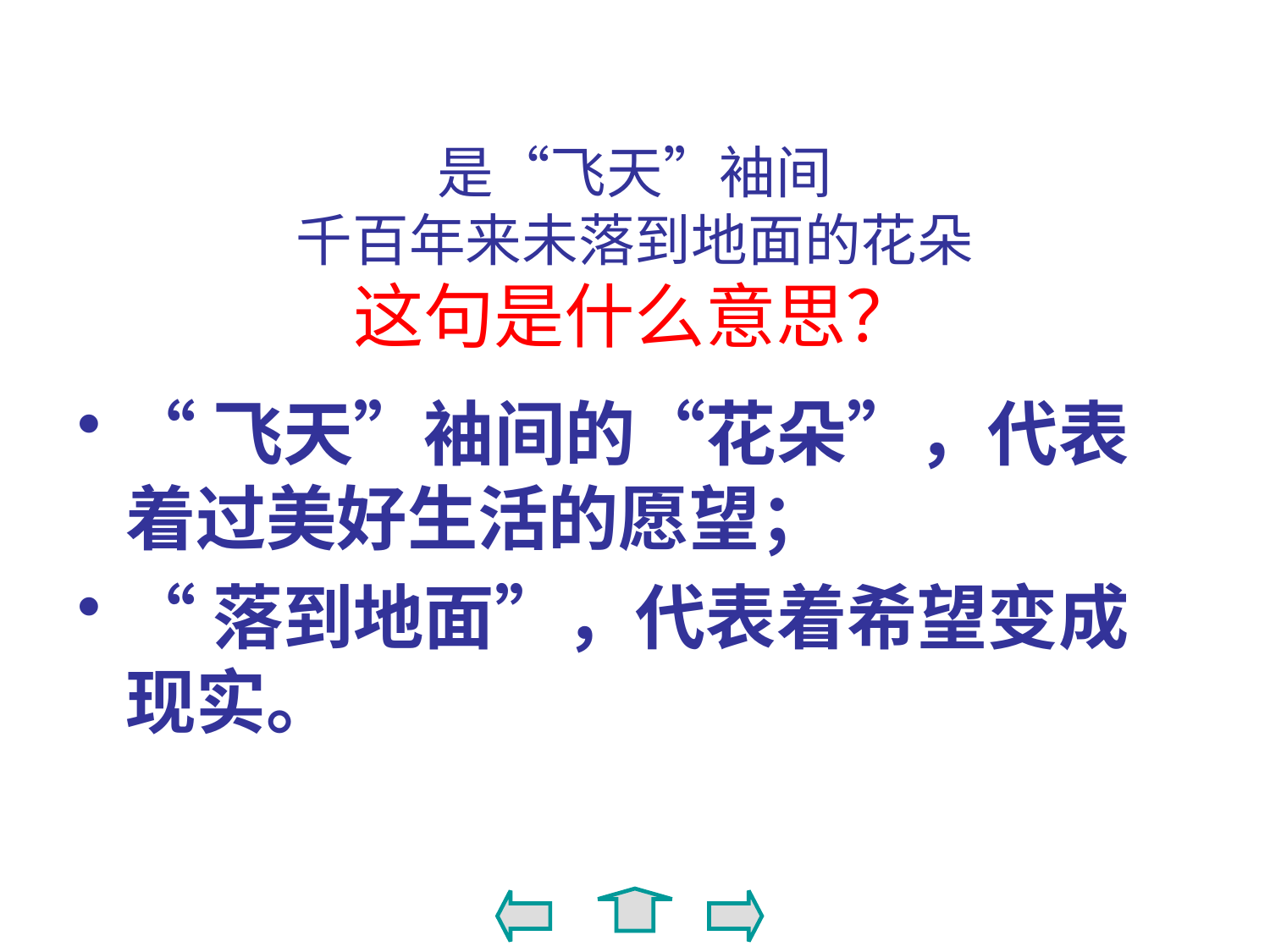

是“飞天”袖间
千百年来未落到地面的花朵
这句是什么意思？
“飞天”袖间的“花朵”，代表着过美好生活的愿望；
“落到地面”，代表着希望变成现实。